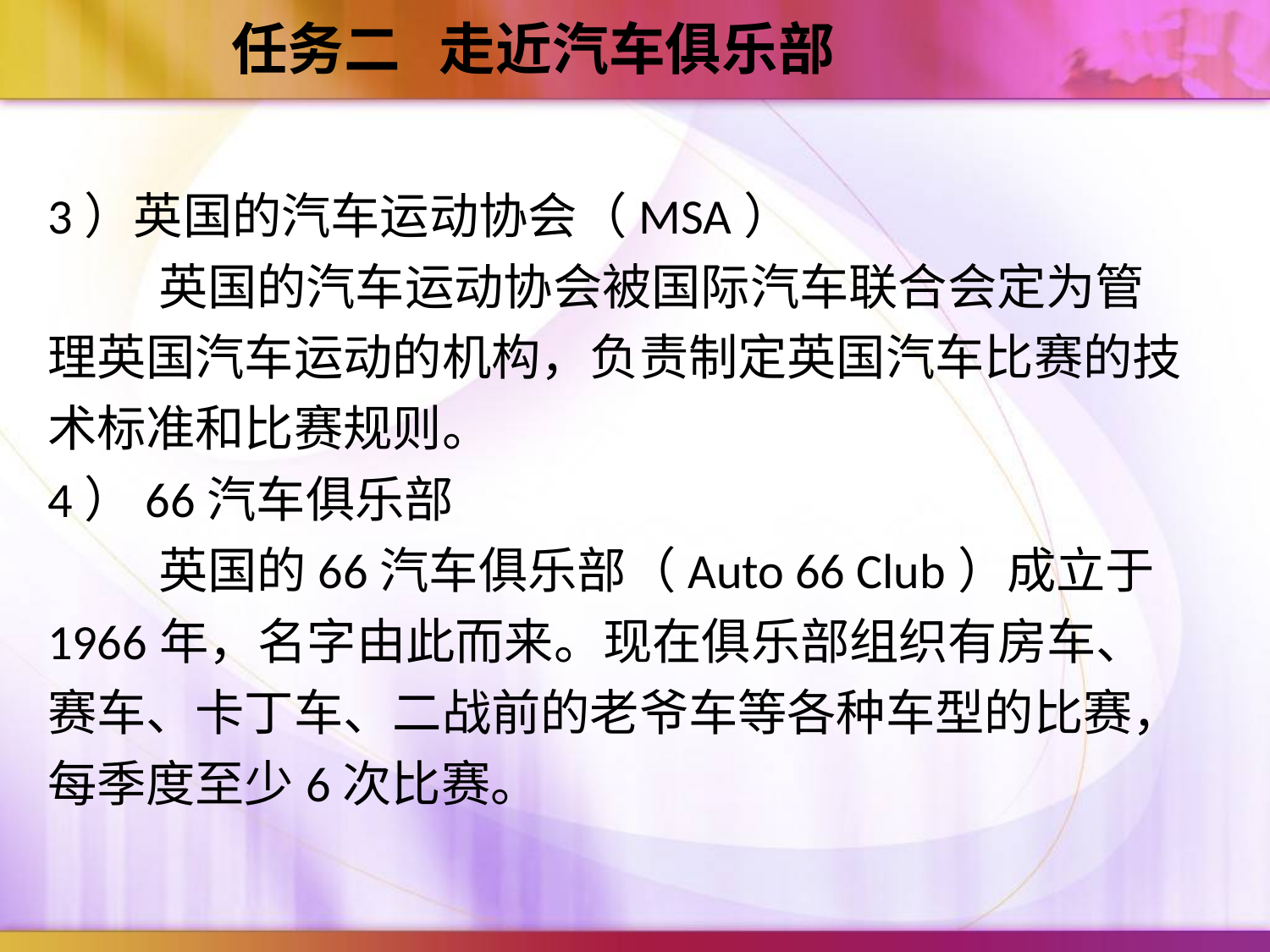

任务二   走近汽车俱乐部
3）英国的汽车运动协会（MSA）
         英国的汽车运动协会被国际汽车联合会定为管理英国汽车运动的机构，负责制定英国汽车比赛的技术标准和比赛规则。
4）66汽车俱乐部
         英国的66汽车俱乐部（Auto 66 Club）成立于1966年，名字由此而来。现在俱乐部组织有房车、赛车、卡丁车、二战前的老爷车等各种车型的比赛，每季度至少6次比赛。